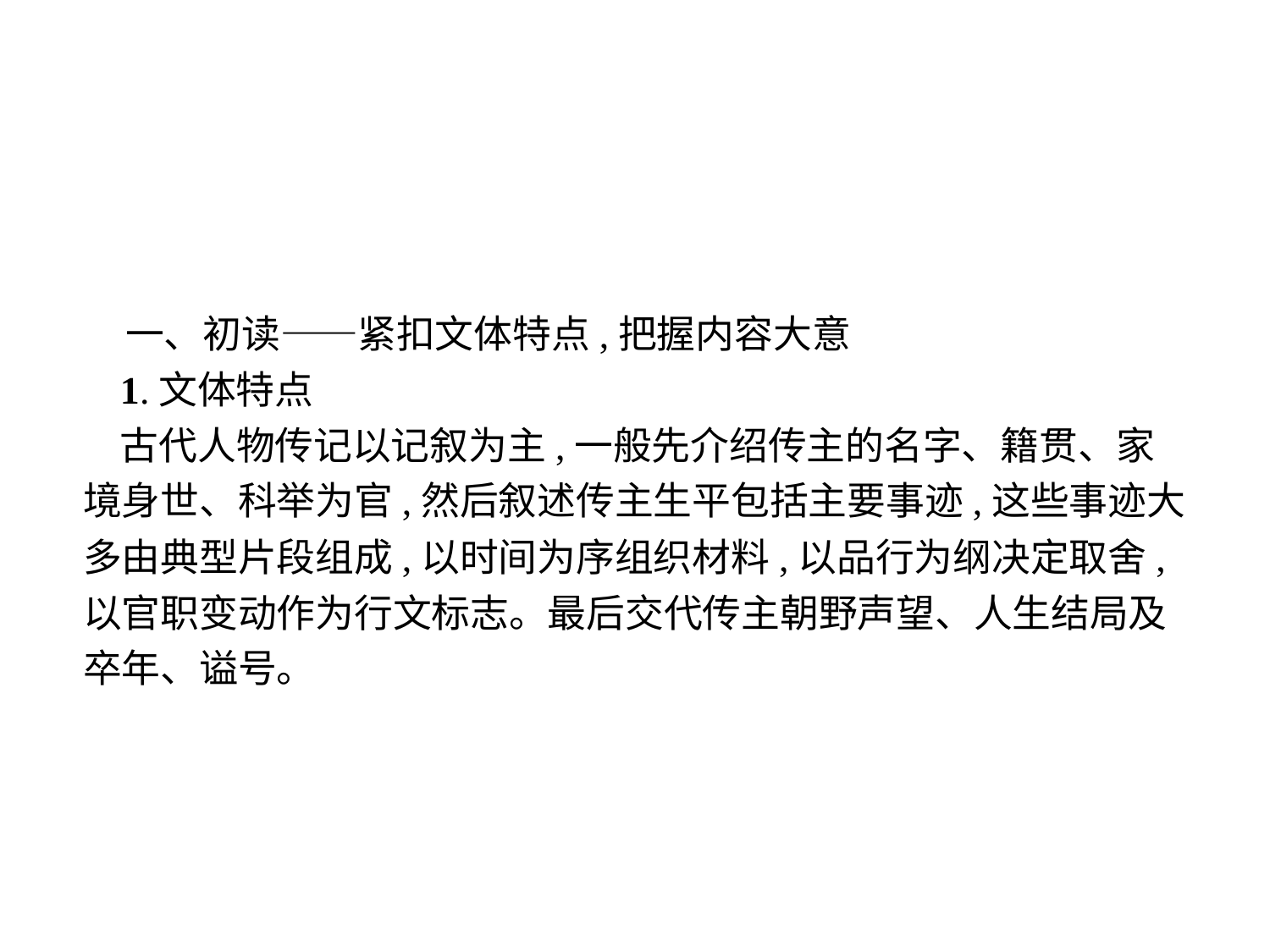

一、初读——紧扣文体特点,把握内容大意
1.文体特点
古代人物传记以记叙为主,一般先介绍传主的名字、籍贯、家境身世、科举为官,然后叙述传主生平包括主要事迹,这些事迹大多由典型片段组成,以时间为序组织材料,以品行为纲决定取舍,以官职变动作为行文标志。最后交代传主朝野声望、人生结局及卒年、谥号。
-5-